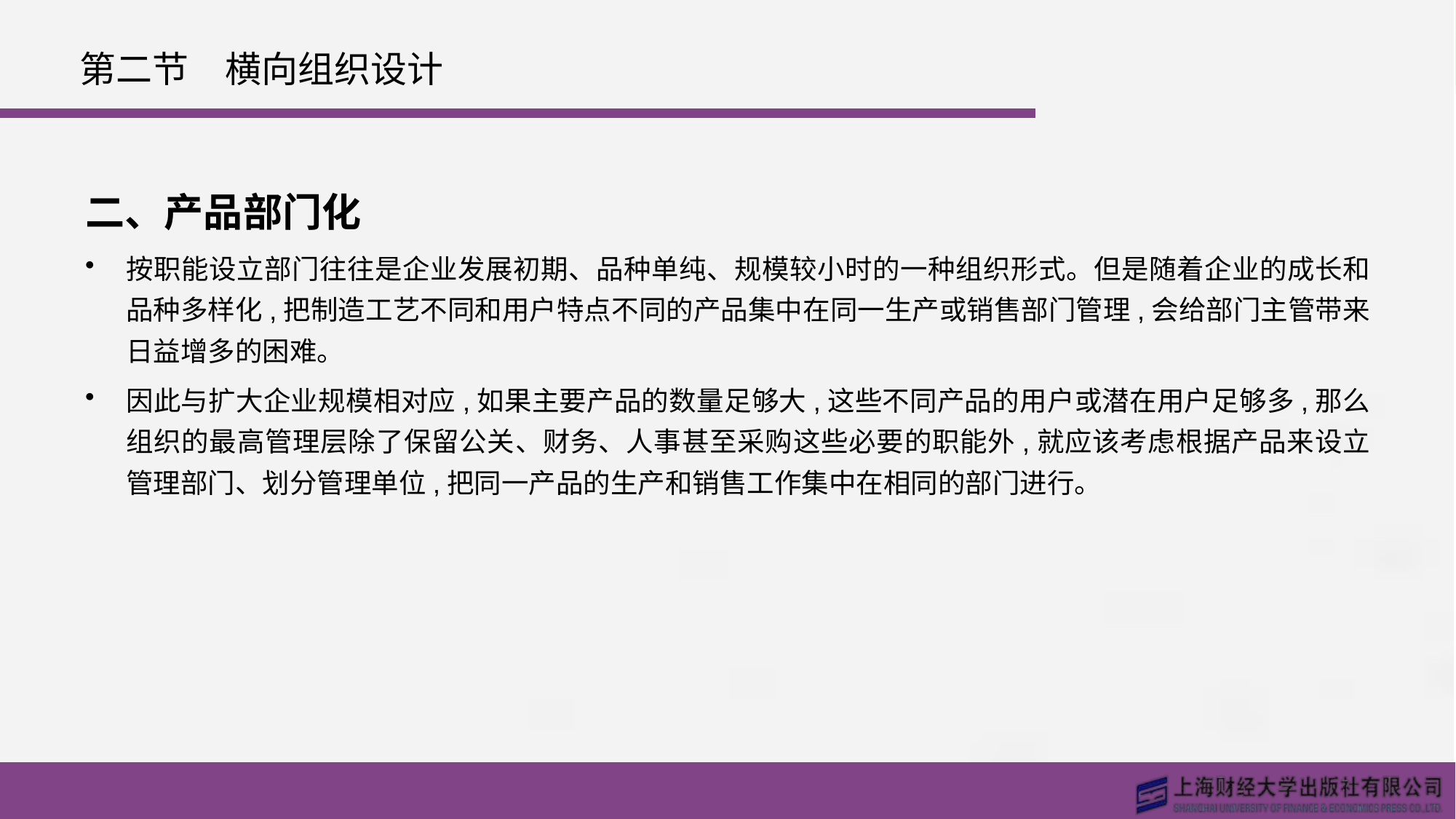

# 第二节　横向组织设计
二、产品部门化
按职能设立部门往往是企业发展初期、品种单纯、规模较小时的一种组织形式。但是随着企业的成长和品种多样化,把制造工艺不同和用户特点不同的产品集中在同一生产或销售部门管理,会给部门主管带来日益增多的困难。
因此与扩大企业规模相对应,如果主要产品的数量足够大,这些不同产品的用户或潜在用户足够多,那么组织的最高管理层除了保留公关、财务、人事甚至采购这些必要的职能外,就应该考虑根据产品来设立管理部门、划分管理单位,把同一产品的生产和销售工作集中在相同的部门进行。